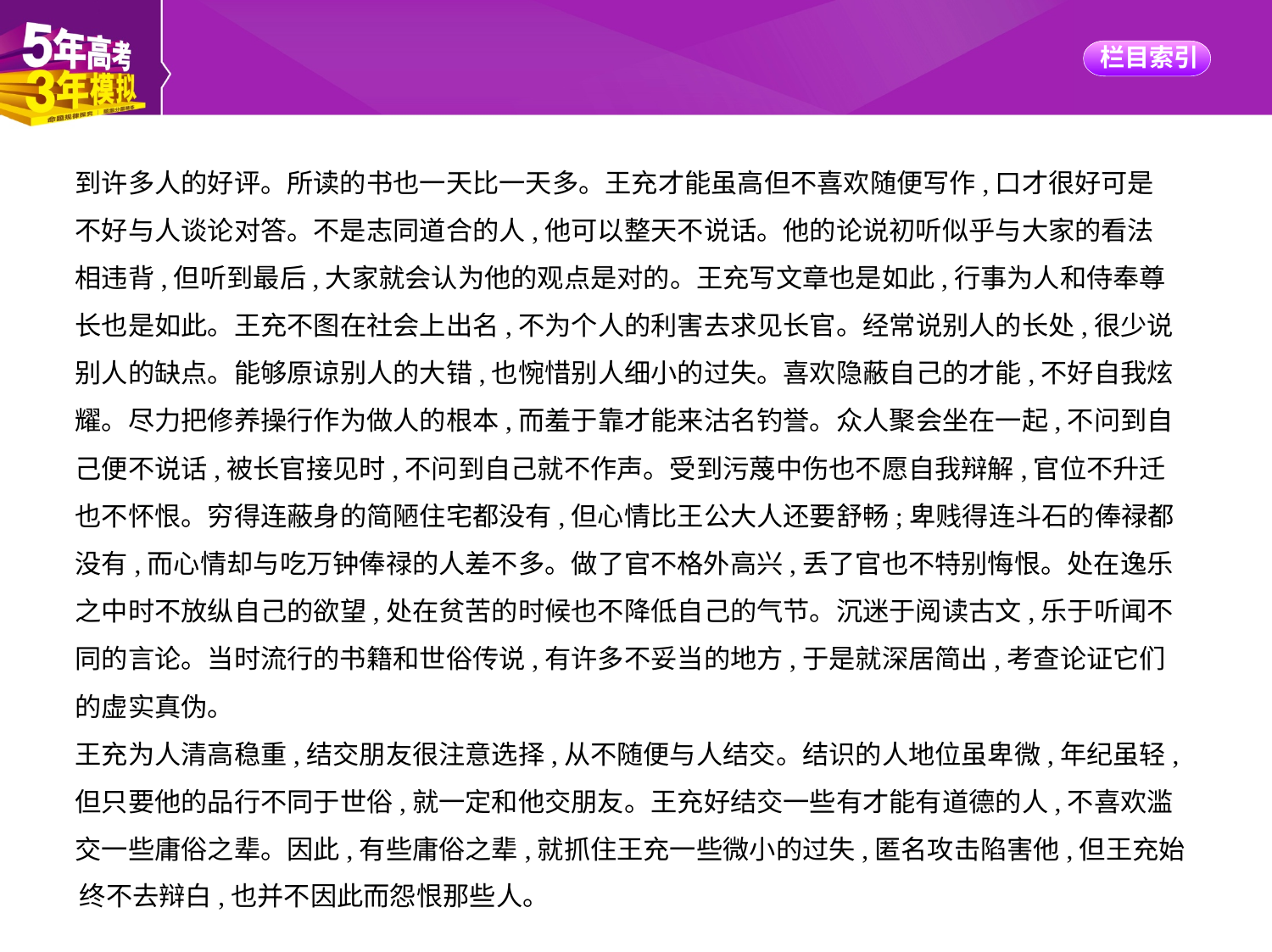

到许多人的好评。所读的书也一天比一天多。王充才能虽高但不喜欢随便写作,口才很好可是
不好与人谈论对答。不是志同道合的人,他可以整天不说话。他的论说初听似乎与大家的看法
相违背,但听到最后,大家就会认为他的观点是对的。王充写文章也是如此,行事为人和侍奉尊
长也是如此。王充不图在社会上出名,不为个人的利害去求见长官。经常说别人的长处,很少说
别人的缺点。能够原谅别人的大错,也惋惜别人细小的过失。喜欢隐蔽自己的才能,不好自我炫
耀。尽力把修养操行作为做人的根本,而羞于靠才能来沽名钓誉。众人聚会坐在一起,不问到自
己便不说话,被长官接见时,不问到自己就不作声。受到污蔑中伤也不愿自我辩解,官位不升迁
也不怀恨。穷得连蔽身的简陋住宅都没有,但心情比王公大人还要舒畅;卑贱得连斗石的俸禄都
没有,而心情却与吃万钟俸禄的人差不多。做了官不格外高兴,丢了官也不特别悔恨。处在逸乐
之中时不放纵自己的欲望,处在贫苦的时候也不降低自己的气节。沉迷于阅读古文,乐于听闻不
同的言论。当时流行的书籍和世俗传说,有许多不妥当的地方,于是就深居简出,考查论证它们
的虚实真伪。
王充为人清高稳重,结交朋友很注意选择,从不随便与人结交。结识的人地位虽卑微,年纪虽轻,
但只要他的品行不同于世俗,就一定和他交朋友。王充好结交一些有才能有道德的人,不喜欢滥
交一些庸俗之辈。因此,有些庸俗之辈,就抓住王充一些微小的过失,匿名攻击陷害他,但王充始
终不去辩白,也并不因此而怨恨那些人。